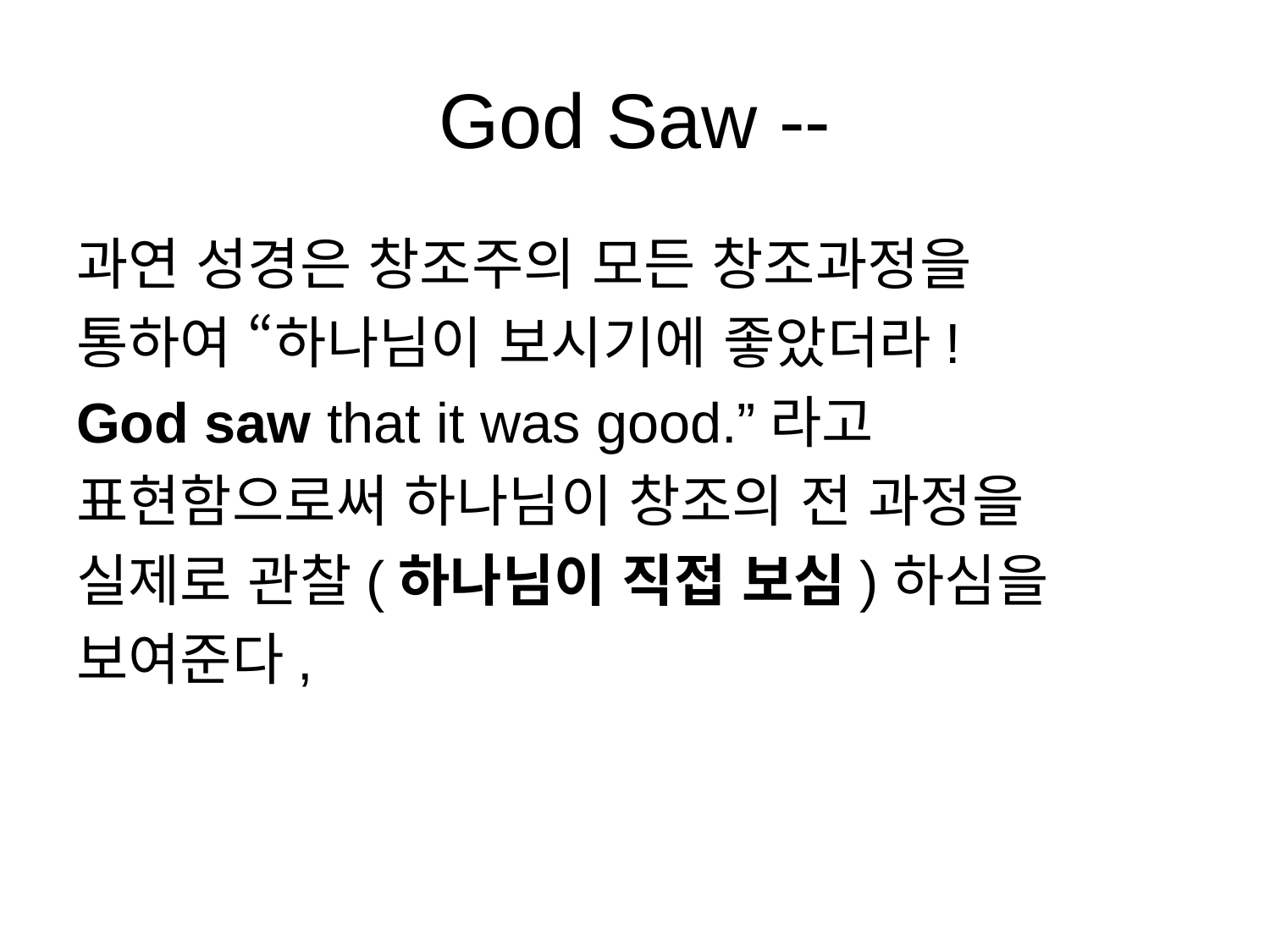

# God Saw --
과연 성경은 창조주의 모든 창조과정을
통하여 “하나님이 보시기에 좋았더라!
God saw that it was good.”라고
표현함으로써 하나님이 창조의 전 과정을
실제로 관찰(하나님이 직접 보심)하심을
보여준다,